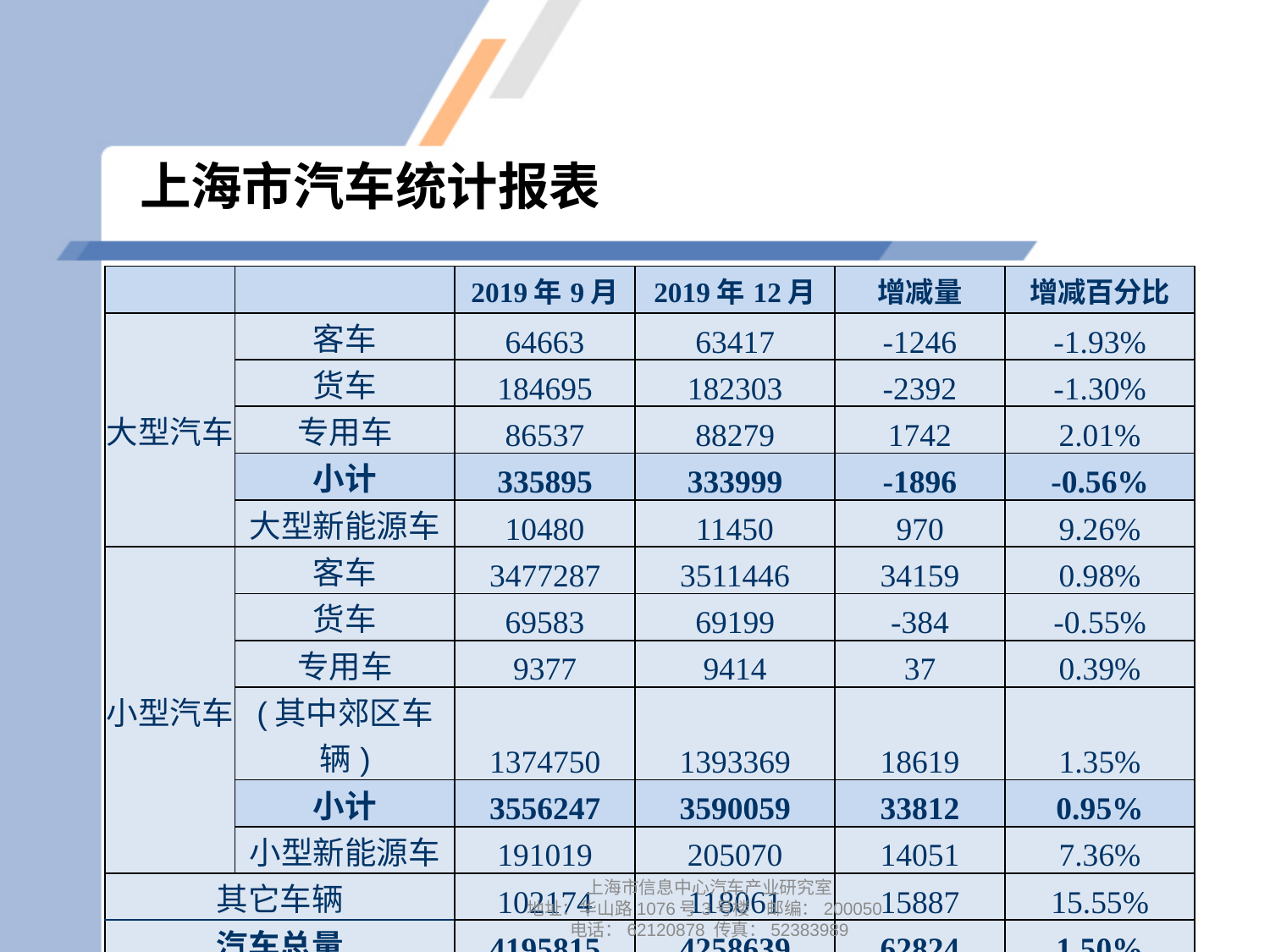

# 上海市汽车统计报表
|  |  | 2019年9月 | 2019年12月 | 增减量 | 增减百分比 |
| --- | --- | --- | --- | --- | --- |
| 大型汽车 | 客车 | 64663 | 63417 | -1246 | -1.93% |
|  | 货车 | 184695 | 182303 | -2392 | -1.30% |
|  | 专用车 | 86537 | 88279 | 1742 | 2.01% |
|  | 小计 | 335895 | 333999 | -1896 | -0.56% |
|  | 大型新能源车 | 10480 | 11450 | 970 | 9.26% |
| 小型汽车 | 客车 | 3477287 | 3511446 | 34159 | 0.98% |
|  | 货车 | 69583 | 69199 | -384 | -0.55% |
|  | 专用车 | 9377 | 9414 | 37 | 0.39% |
|  | (其中郊区车辆) | 1374750 | 1393369 | 18619 | 1.35% |
|  | 小计 | 3556247 | 3590059 | 33812 | 0.95% |
|  | 小型新能源车 | 191019 | 205070 | 14051 | 7.36% |
| 其它车辆 |  | 102174 | 118061 | 15887 | 15.55% |
| 汽车总量 |  | 4195815 | 4258639 | 62824 | 1.50% |

上海市信息中心汽车产业研究室
地址：华山路1076号3号楼    邮编：200050
电话：62120878 传真：52383989
8